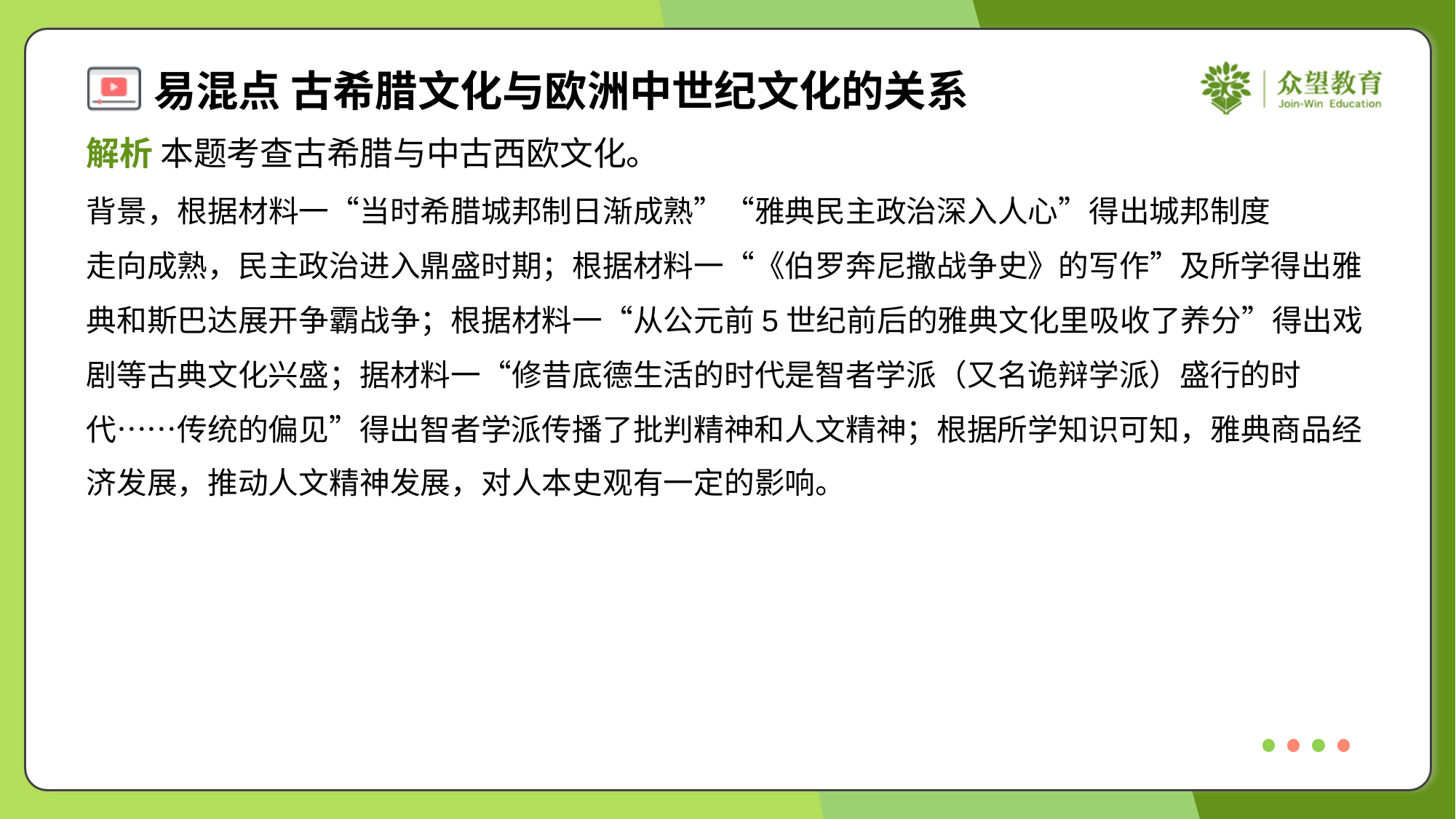

解析 本题考查古希腊与中古西欧文化。
背景，根据材料一“当时希腊城邦制日渐成熟”“雅典民主政治深入人心”得出城邦制度
走向成熟，民主政治进入鼎盛时期；根据材料一“《伯罗奔尼撒战争史》的写作”及所学得出雅
典和斯巴达展开争霸战争；根据材料一“从公元前5世纪前后的雅典文化里吸收了养分”得出戏
剧等古典文化兴盛；据材料一“修昔底德生活的时代是智者学派（又名诡辩学派）盛行的时
代……传统的偏见”得出智者学派传播了批判精神和人文精神；根据所学知识可知，雅典商品经
济发展，推动人文精神发展，对人本史观有一定的影响。